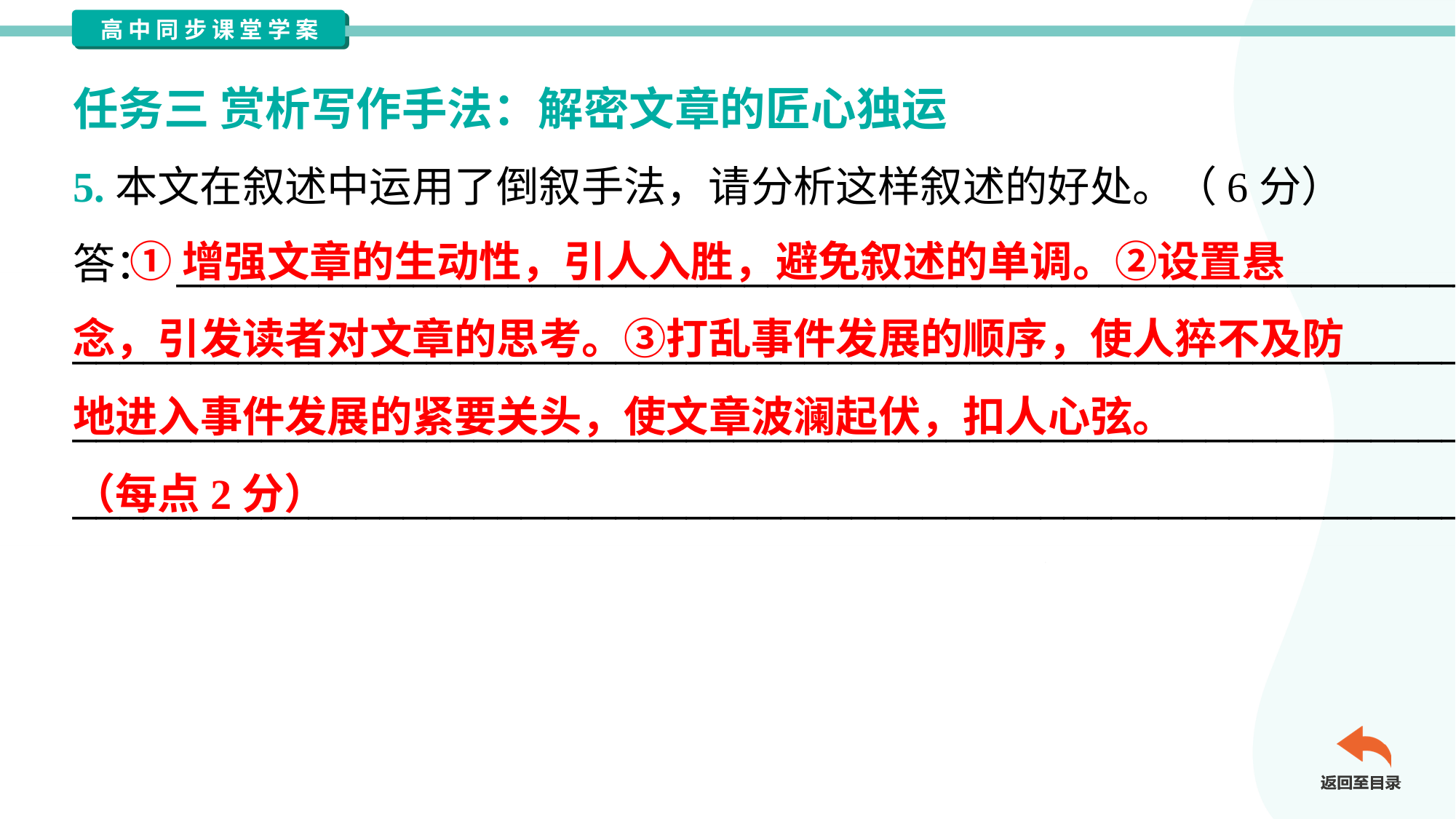

任务三 赏析写作手法：解密文章的匠心独运
5.本文在叙述中运用了倒叙手法，请分析这样叙述的好处。（6分）
答： ________________________________________________________
_____________________________________________________________
_____________________________________________________________
_____________________________________________________________
      ①增强文章的生动性，引人入胜，避免叙述的单调。②设置悬
念，引发读者对文章的思考。③打乱事件发展的顺序，使人猝不及防
地进入事件发展的紧要关头，使文章波澜起伏，扣人心弦。
（每点2分）